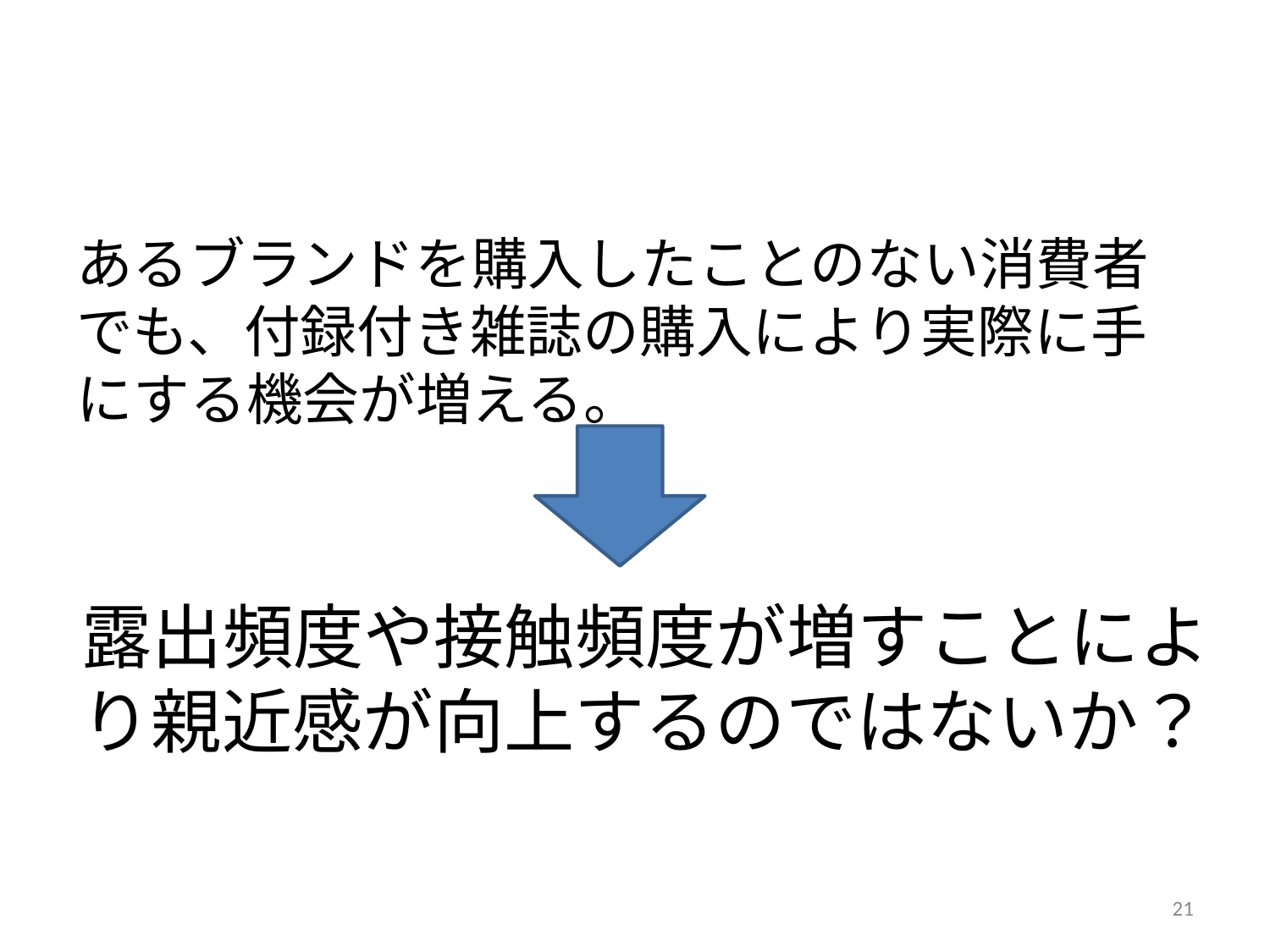

#
あるブランドを購入したことのない消費者でも、付録付き雑誌の購入により実際に手にする機会が増える。

露出頻度や接触頻度が増すことにより親近感が向上するのではないか？
21